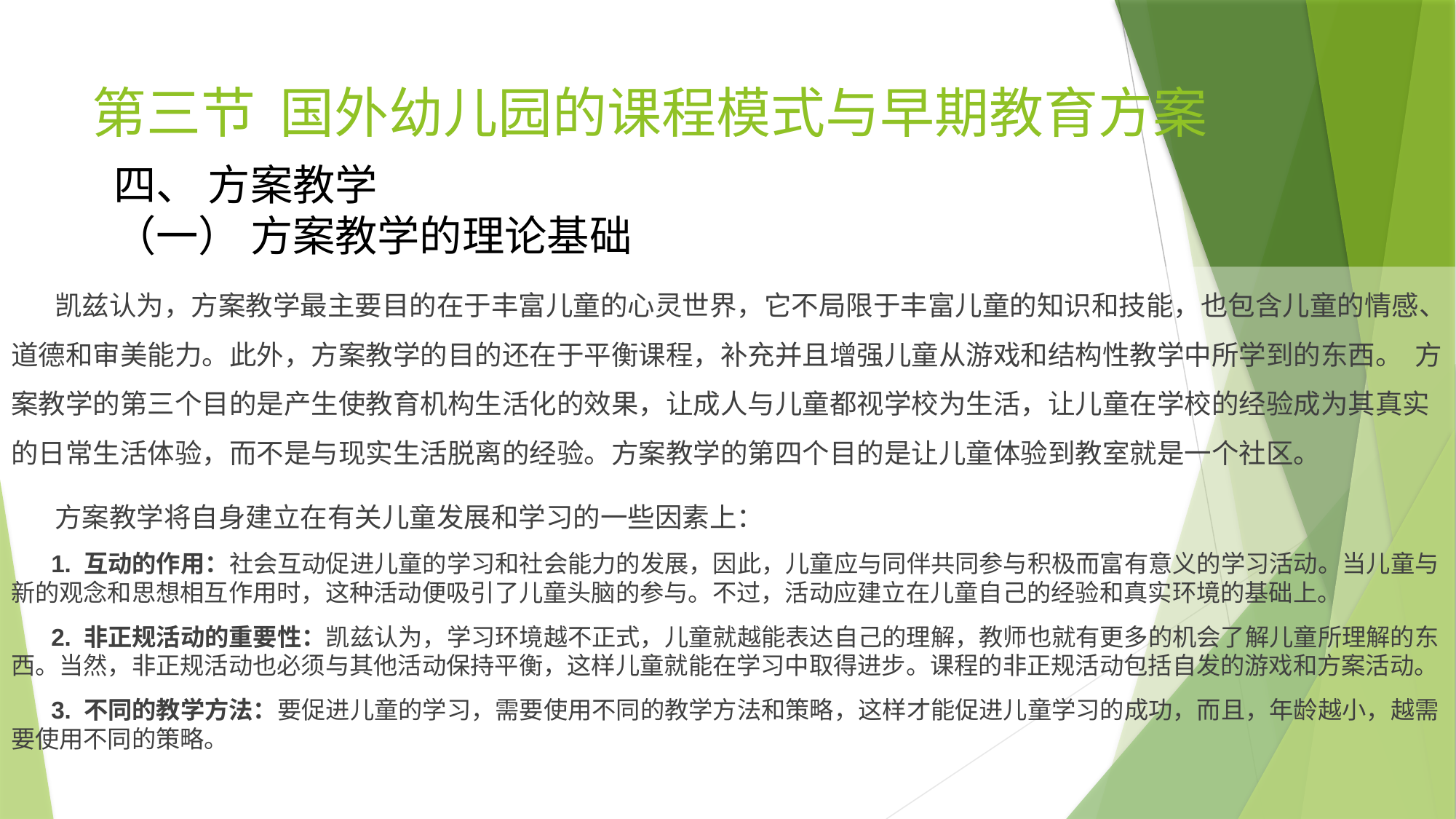

# 第三节  国外幼儿园的课程模式与早期教育方案
四、 方案教学
（一） 方案教学的理论基础
      凯兹认为，方案教学最主要目的在于丰富儿童的心灵世界，它不局限于丰富儿童的知识和技能，也包含儿童的情感、道德和审美能力。此外，方案教学的目的还在于平衡课程，补充并且增强儿童从游戏和结构性教学中所学到的东西。  方案教学的第三个目的是产生使教育机构生活化的效果，让成人与儿童都视学校为生活，让儿童在学校的经验成为其真实的日常生活体验，而不是与现实生活脱离的经验。方案教学的第四个目的是让儿童体验到教室就是一个社区。
      方案教学将自身建立在有关儿童发展和学习的一些因素上：
      1. 互动的作用：社会互动促进儿童的学习和社会能力的发展，因此，儿童应与同伴共同参与积极而富有意义的学习活动。当儿童与新的观念和思想相互作用时，这种活动便吸引了儿童头脑的参与。不过，活动应建立在儿童自己的经验和真实环境的基础上。
      2. 非正规活动的重要性：凯兹认为，学习环境越不正式，儿童就越能表达自己的理解，教师也就有更多的机会了解儿童所理解的东西。当然，非正规活动也必须与其他活动保持平衡，这样儿童就能在学习中取得进步。课程的非正规活动包括自发的游戏和方案活动。
      3. 不同的教学方法：要促进儿童的学习，需要使用不同的教学方法和策略，这样才能促进儿童学习的成功，而且，年龄越小，越需要使用不同的策略。